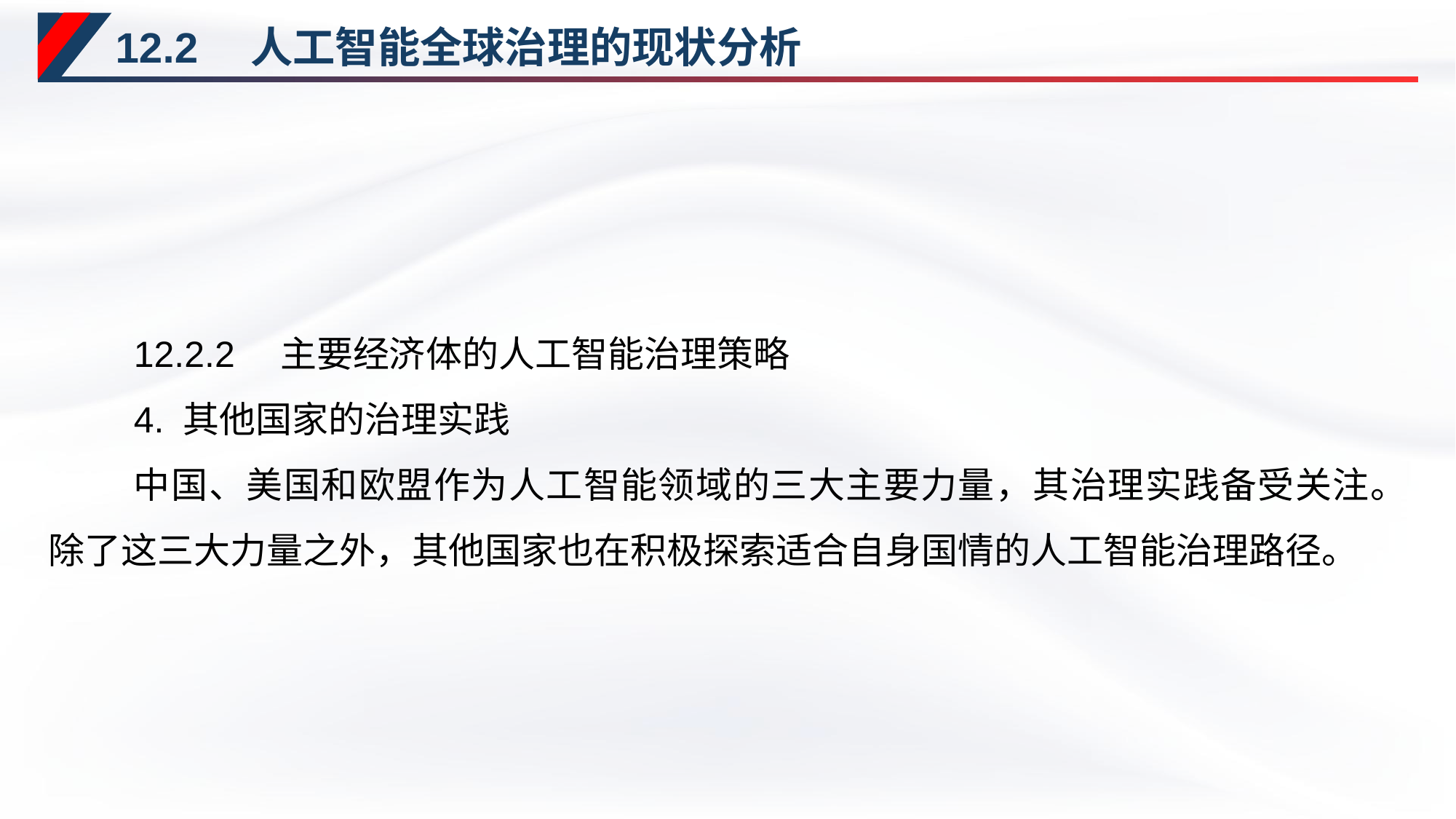

# 12.2　人工智能全球治理的现状分析
12.2.2　主要经济体的人工智能治理策略
4. 其他国家的治理实践
中国、美国和欧盟作为人工智能领域的三大主要力量，其治理实践备受关注。除了这三大力量之外，其他国家也在积极探索适合自身国情的人工智能治理路径。